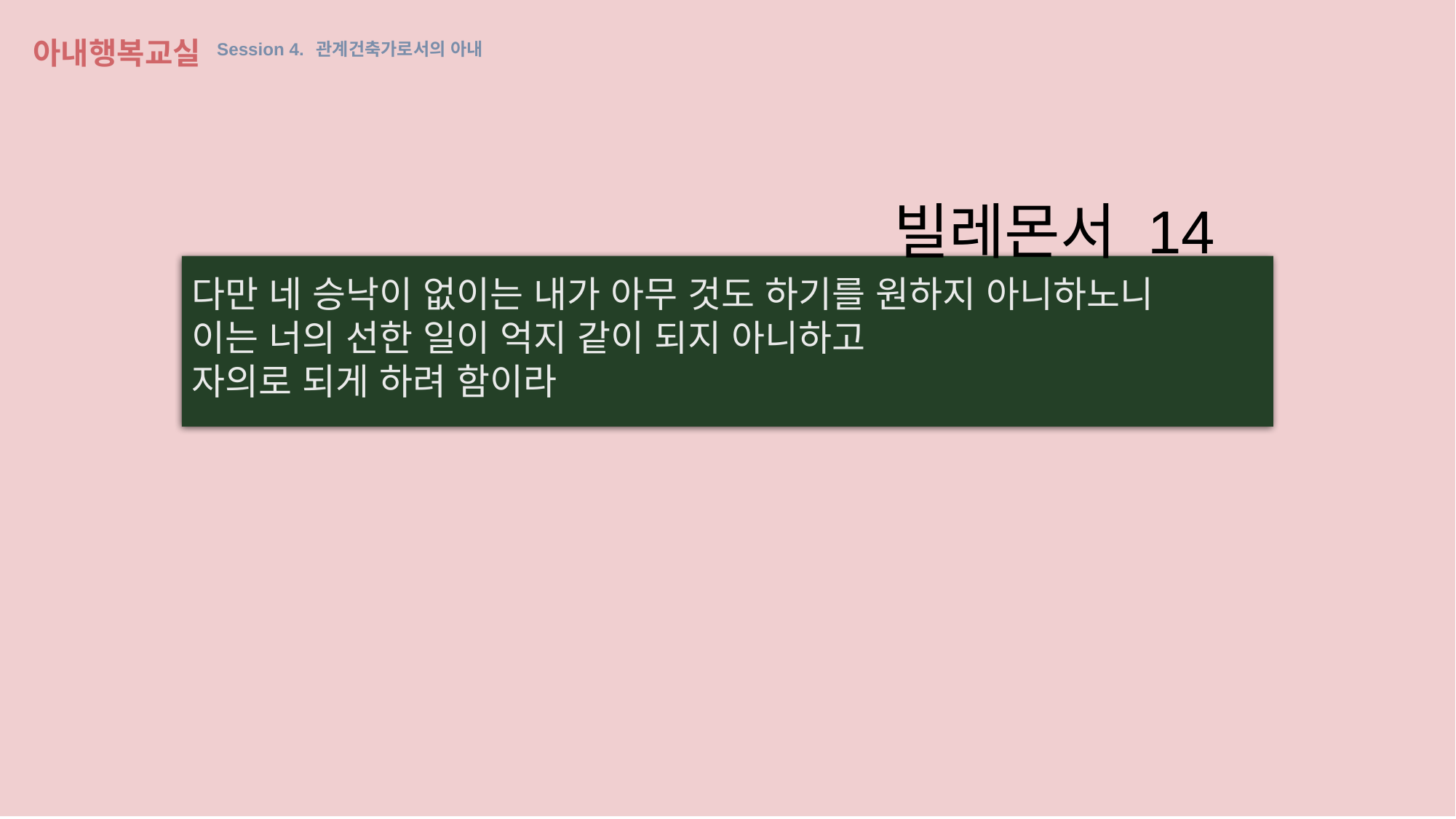

아내행복교실 Session 4. 관계건축가로서의 아내
빌레몬서 14

다만 네 승낙이 없이는 내가 아무 것도 하기를 원하지 아니하노니
이는 너의 선한 일이 억지 같이 되지 아니하고
자의로 되게 하려 함이라